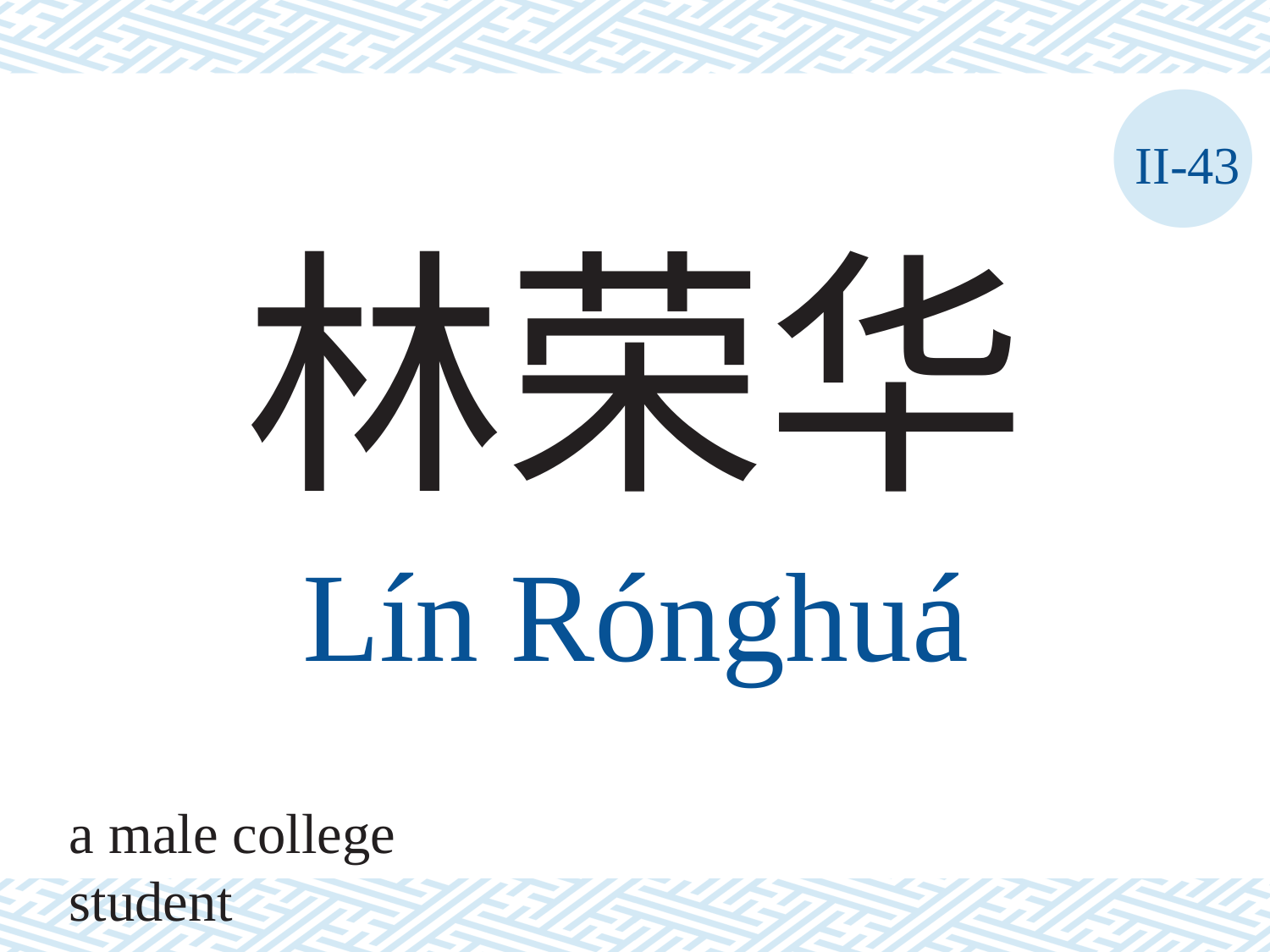

II-43
林荣华
Lín	Rónghuá
a male college student